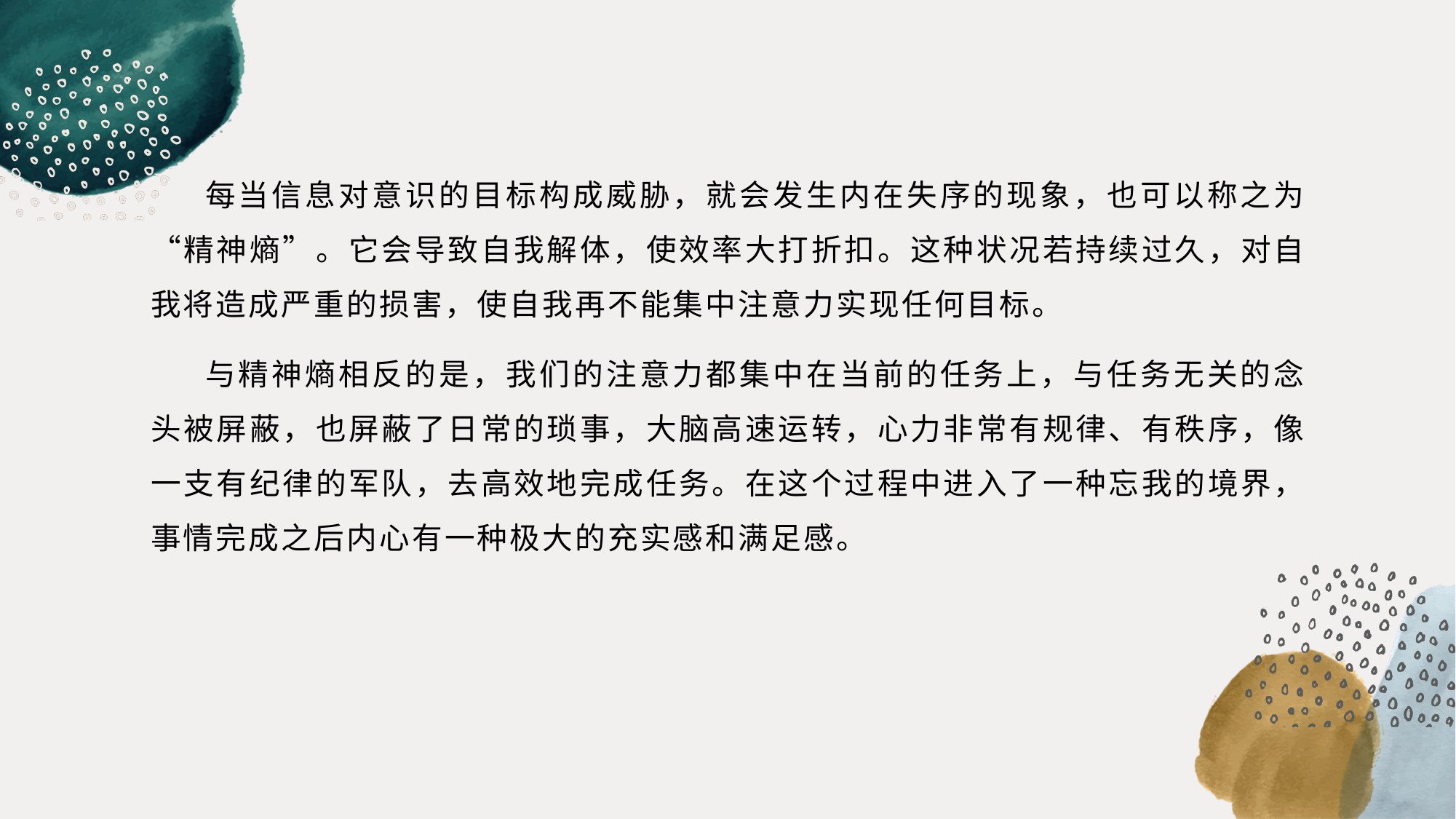

每当信息对意识的目标构成威胁，就会发生内在失序的现象，也可以称之为“精神熵”。它会导致自我解体，使效率大打折扣。这种状况若持续过久，对自我将造成严重的损害，使自我再不能集中注意力实现任何目标。
与精神熵相反的是，我们的注意力都集中在当前的任务上，与任务无关的念头被屏蔽，也屏蔽了日常的琐事，大脑高速运转，心力非常有规律、有秩序，像一支有纪律的军队，去高效地完成任务。在这个过程中进入了一种忘我的境界，事情完成之后内心有一种极大的充实感和满足感。